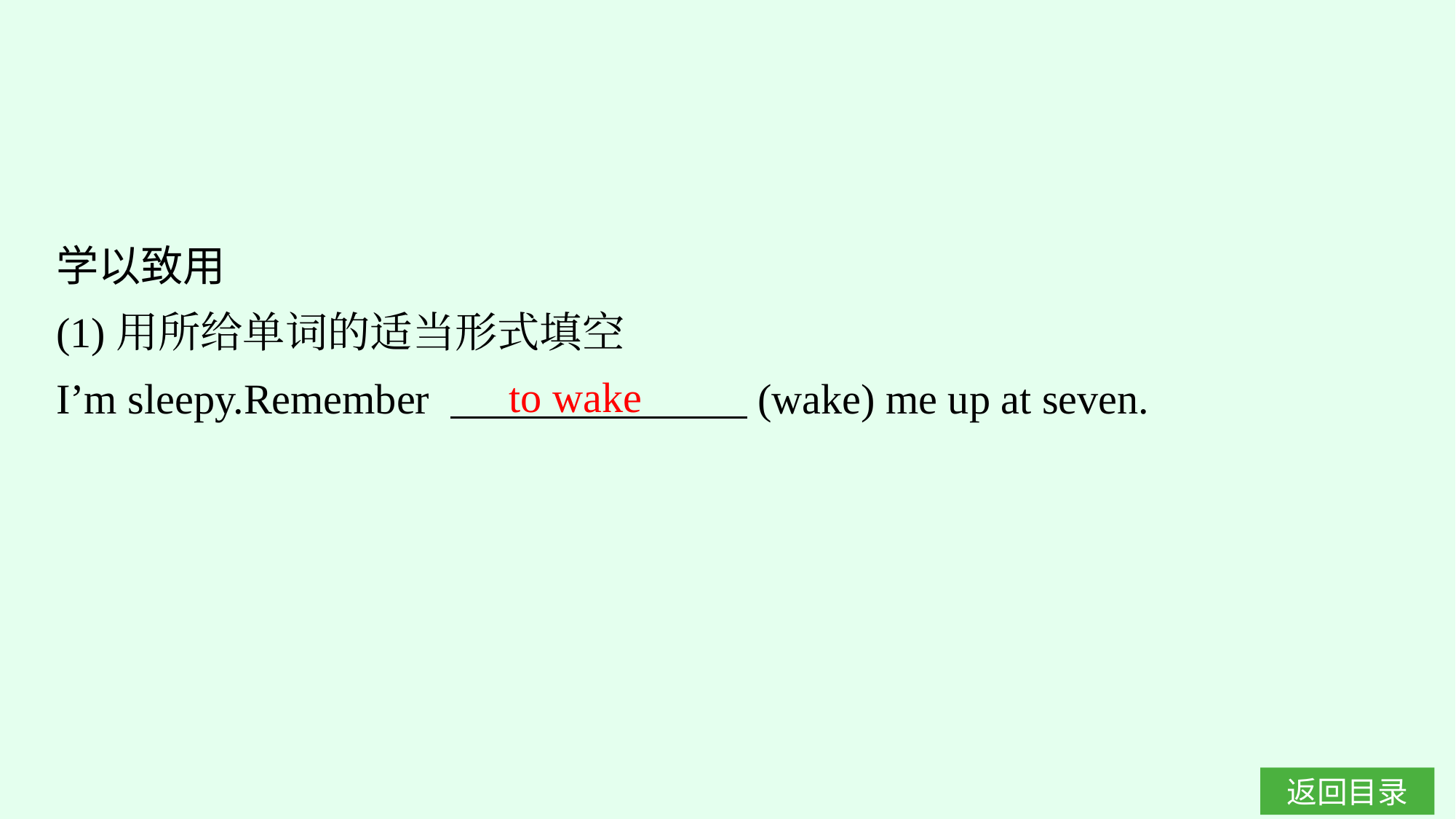

学以致用
(1)用所给单词的适当形式填空
I’m sleepy.Remember 　　　　　　　(wake) me up at seven.
to wake